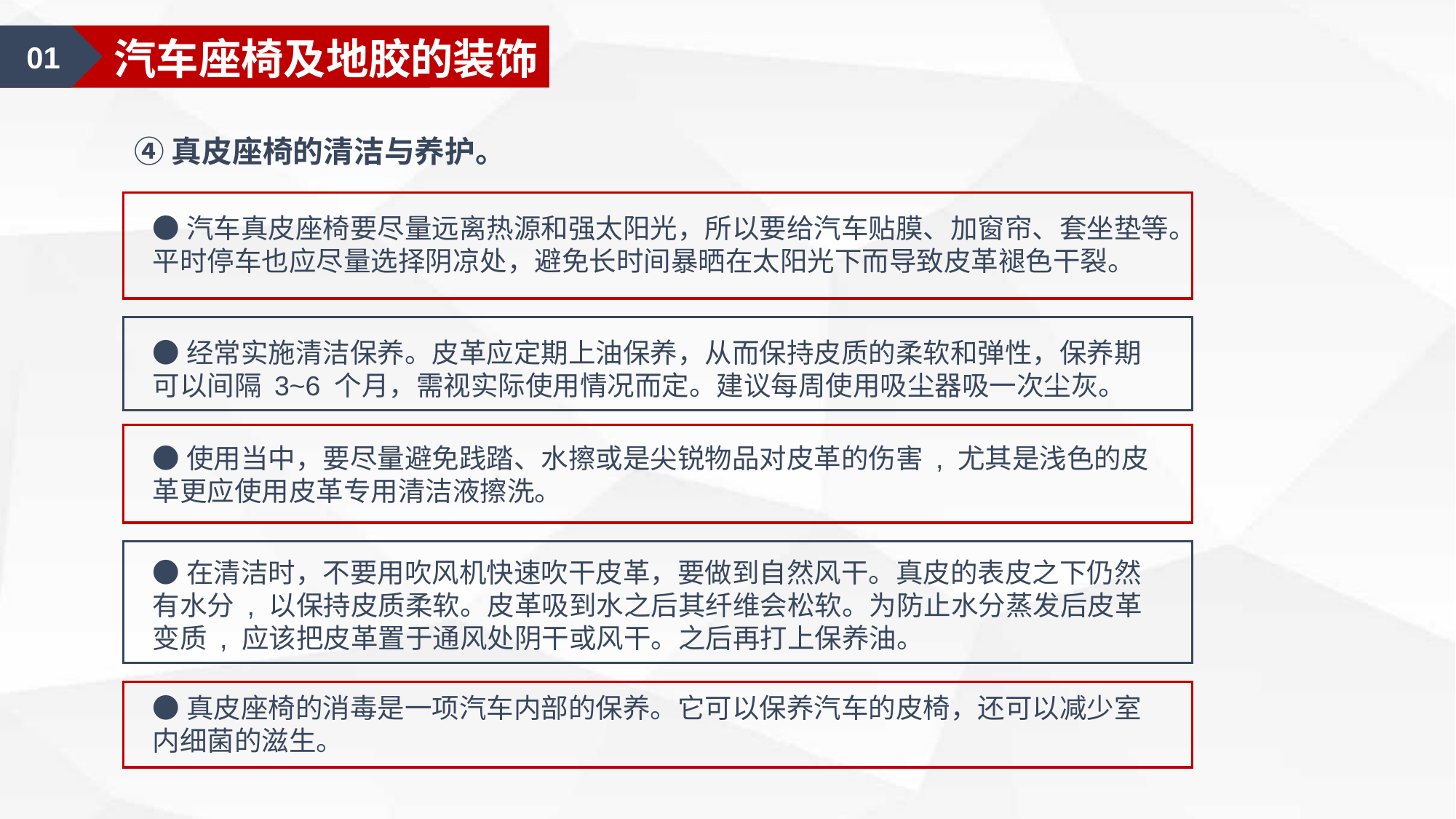

01
涂料的基础知识

01
汽车座椅及地胶的装饰
④真皮座椅的清洁与养护。

●汽车真皮座椅要尽量远离热源和强太阳光，所以要给汽车贴膜、加窗帘、套坐垫等。平时停车也应尽量选择阴凉处，避免长时间暴晒在太阳光下而导致皮革褪色干裂。

●经常实施清洁保养。皮革应定期上油保养，从而保持皮质的柔软和弹性，保养期可以间隔 3~6 个月，需视实际使用情况而定。建议每周使用吸尘器吸一次尘灰。

●使用当中，要尽量避免践踏、水擦或是尖锐物品对皮革的伤害 , 尤其是浅色的皮革更应使用皮革专用清洁液擦洗。

●在清洁时，不要用吹风机快速吹干皮革，要做到自然风干。真皮的表皮之下仍然有水分 , 以保持皮质柔软。皮革吸到水之后其纤维会松软。为防止水分蒸发后皮革变质 , 应该把皮革置于通风处阴干或风干。之后再打上保养油。

●真皮座椅的消毒是一项汽车内部的保养。它可以保养汽车的皮椅，还可以减少室内细菌的滋生。